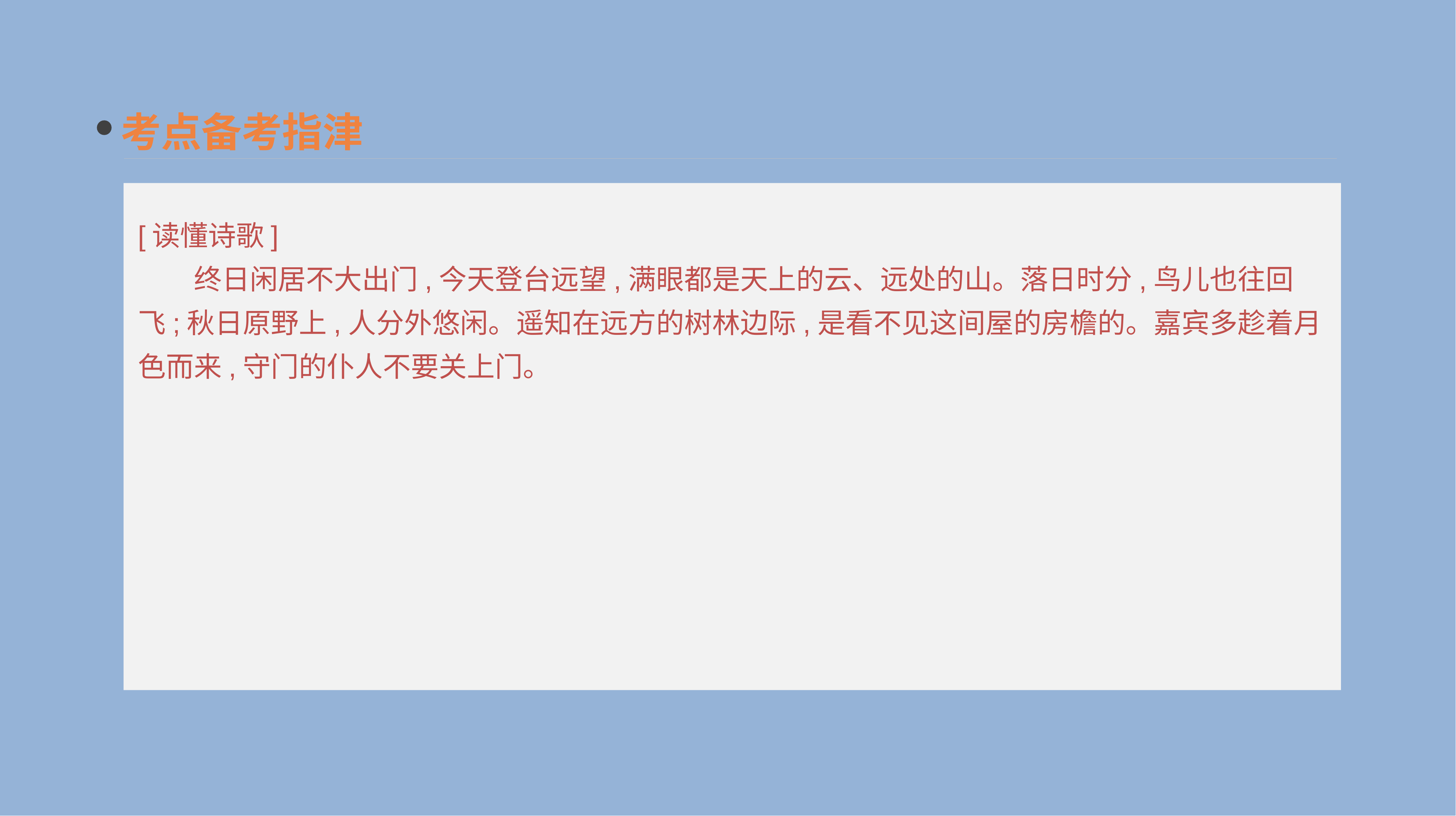

考点备考指津

[读懂诗歌]
　　终日闲居不大出门,今天登台远望,满眼都是天上的云、远处的山。落日时分,鸟儿也往回飞;秋日原野上,人分外悠闲。遥知在远方的树林边际,是看不见这间屋的房檐的。嘉宾多趁着月色而来,守门的仆人不要关上门。